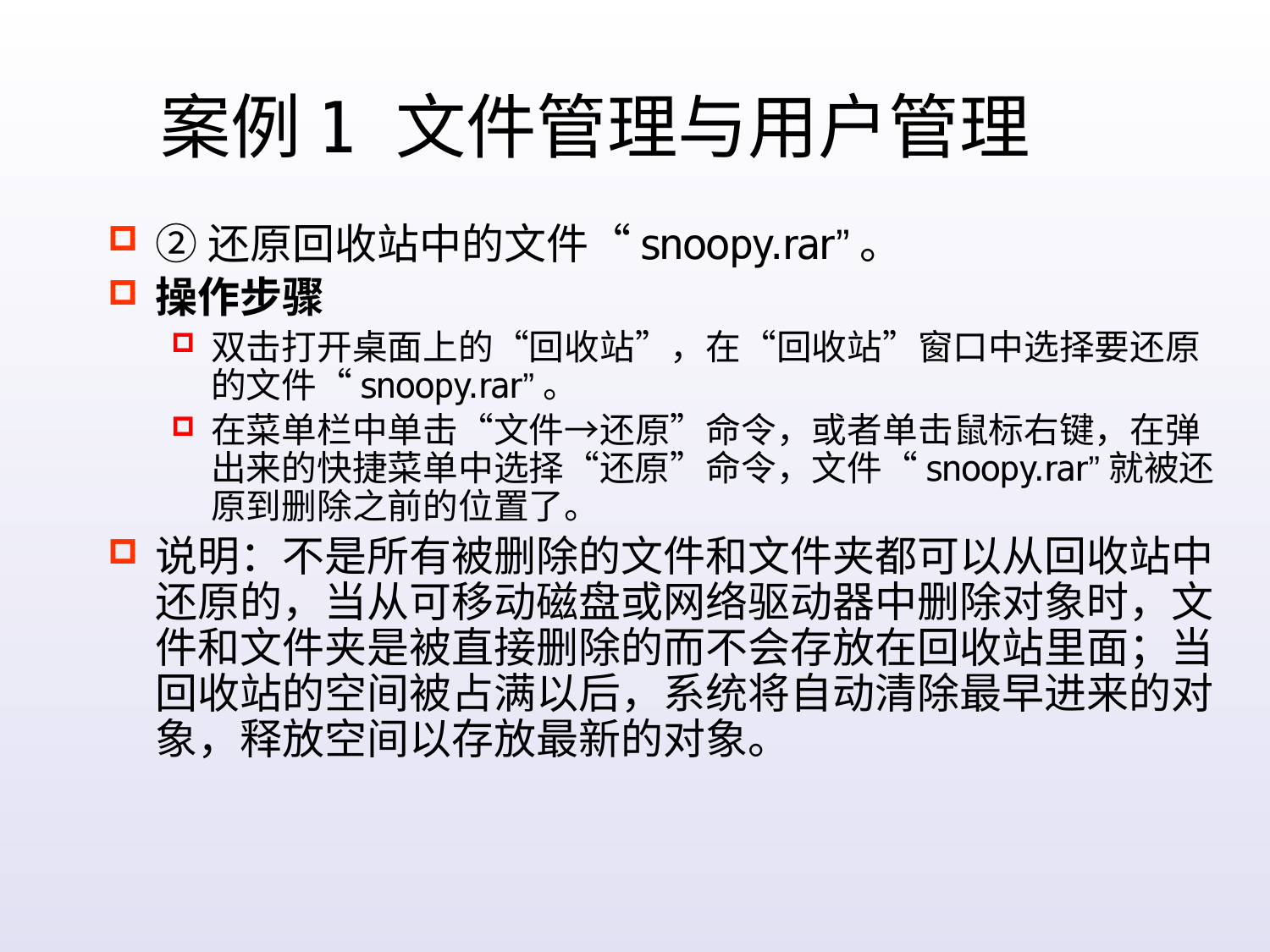

案例1 文件管理与用户管理
②还原回收站中的文件“snoopy.rar”。
操作步骤
双击打开桌面上的“回收站”，在“回收站”窗口中选择要还原的文件“snoopy.rar”。
在菜单栏中单击“文件→还原”命令，或者单击鼠标右键，在弹出来的快捷菜单中选择“还原”命令，文件“snoopy.rar”就被还原到删除之前的位置了。
说明：不是所有被删除的文件和文件夹都可以从回收站中还原的，当从可移动磁盘或网络驱动器中删除对象时，文件和文件夹是被直接删除的而不会存放在回收站里面；当回收站的空间被占满以后，系统将自动清除最早进来的对象，释放空间以存放最新的对象。